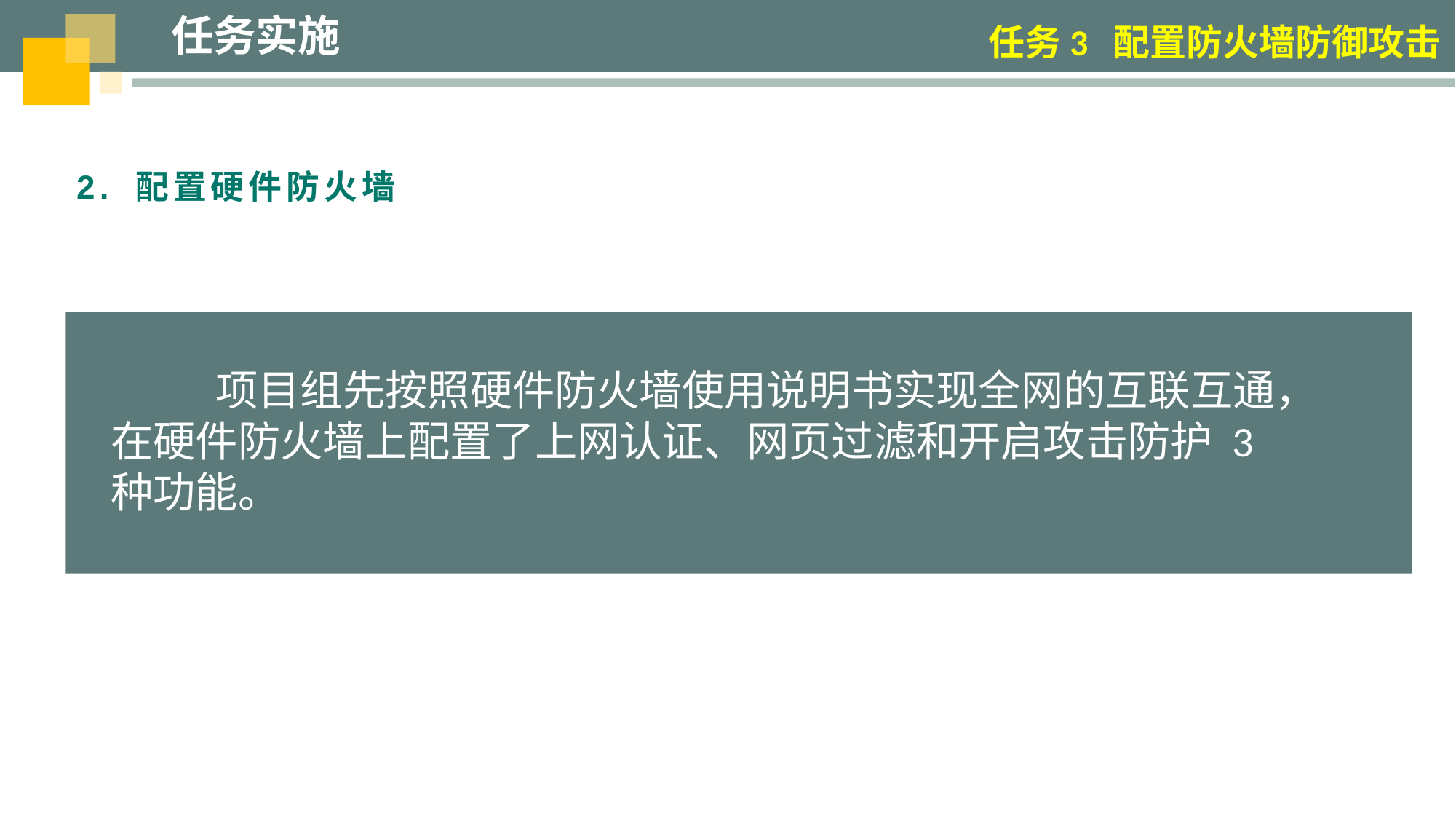

任务实施

任务3  配置防火墙防御攻击

2. 配置硬件防火墙

          项目组先按照硬件防火墙使用说明书实现全网的互联互通，在硬件防火墙上配置了上网认证、网页过滤和开启攻击防护 3 种功能。